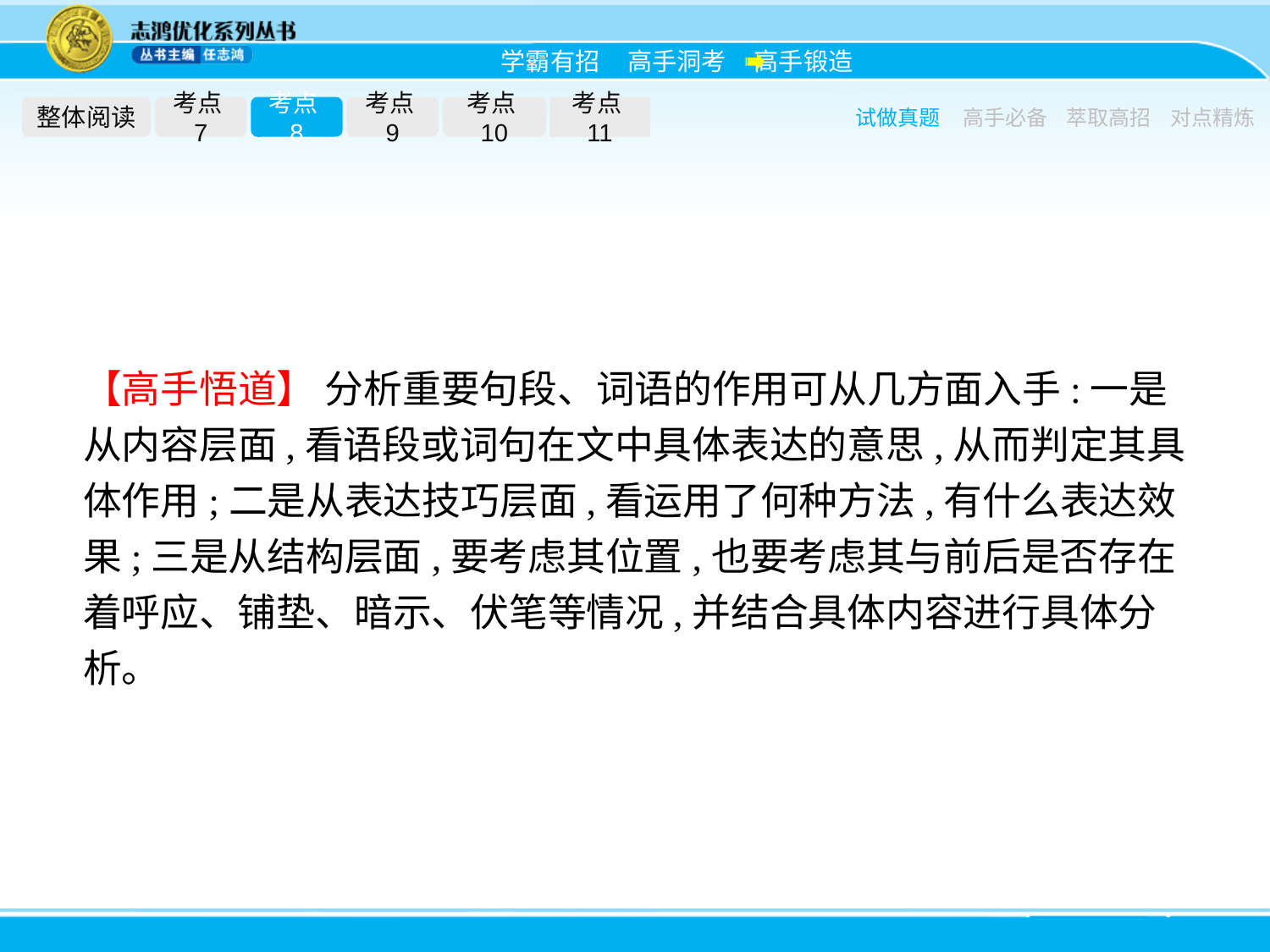

整体阅读
考点7
考点8
考点9
考点10
考点11
试做真题
高手必备
萃取高招
对点精炼
【高手悟道】 分析重要句段、词语的作用可从几方面入手:一是从内容层面,看语段或词句在文中具体表达的意思,从而判定其具体作用;二是从表达技巧层面,看运用了何种方法,有什么表达效果;三是从结构层面,要考虑其位置,也要考虑其与前后是否存在着呼应、铺垫、暗示、伏笔等情况,并结合具体内容进行具体分析。